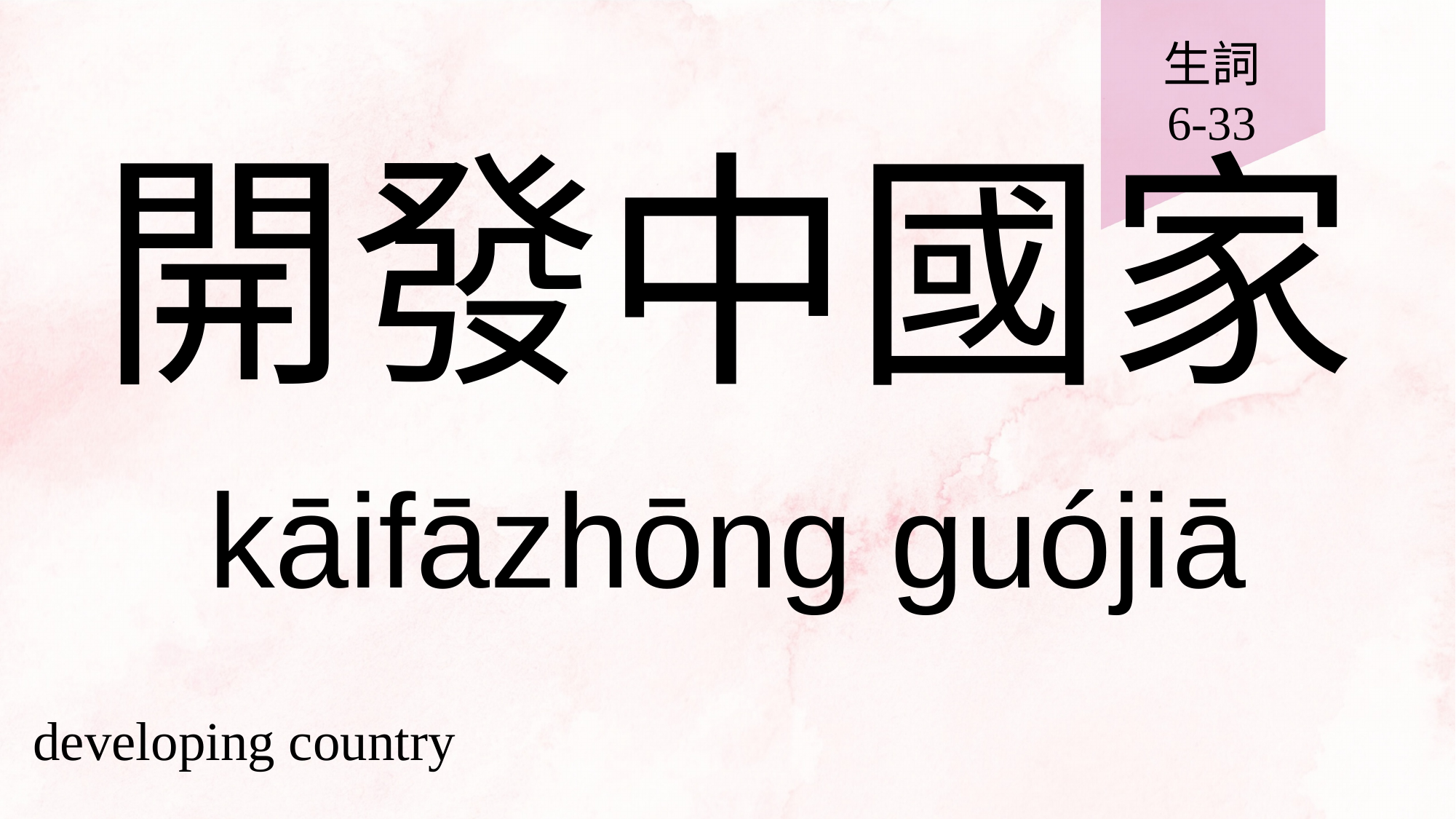

生詞
6-33
# 開發中國家
kāifāzhōng guójiā
developing country